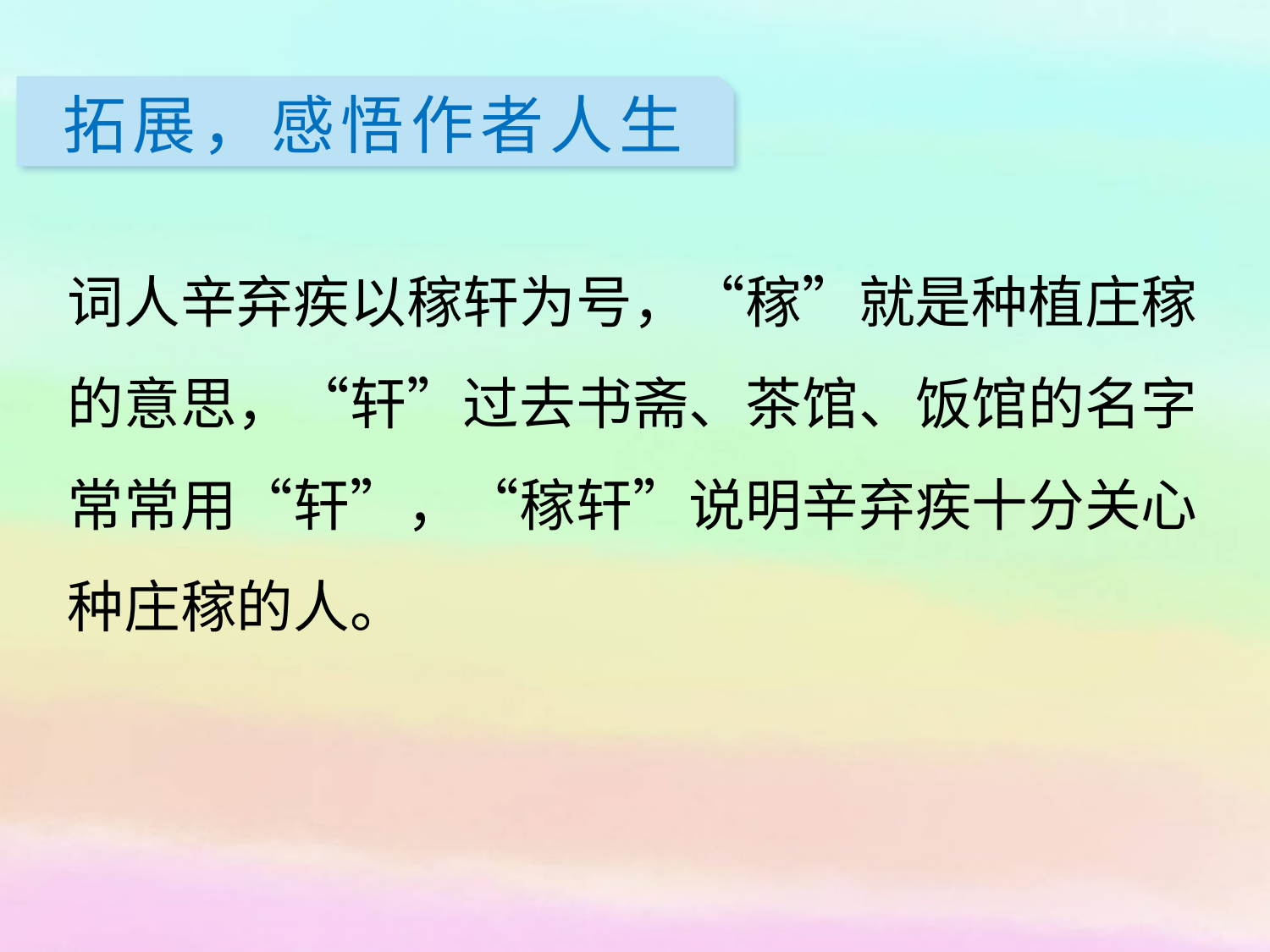

拓展，感悟作者人生

词人辛弃疾以稼轩为号，“稼”就是种植庄稼的意思，“轩”过去书斋、茶馆、饭馆的名字常常用“轩”，“稼轩”说明辛弃疾十分关心种庄稼的人。